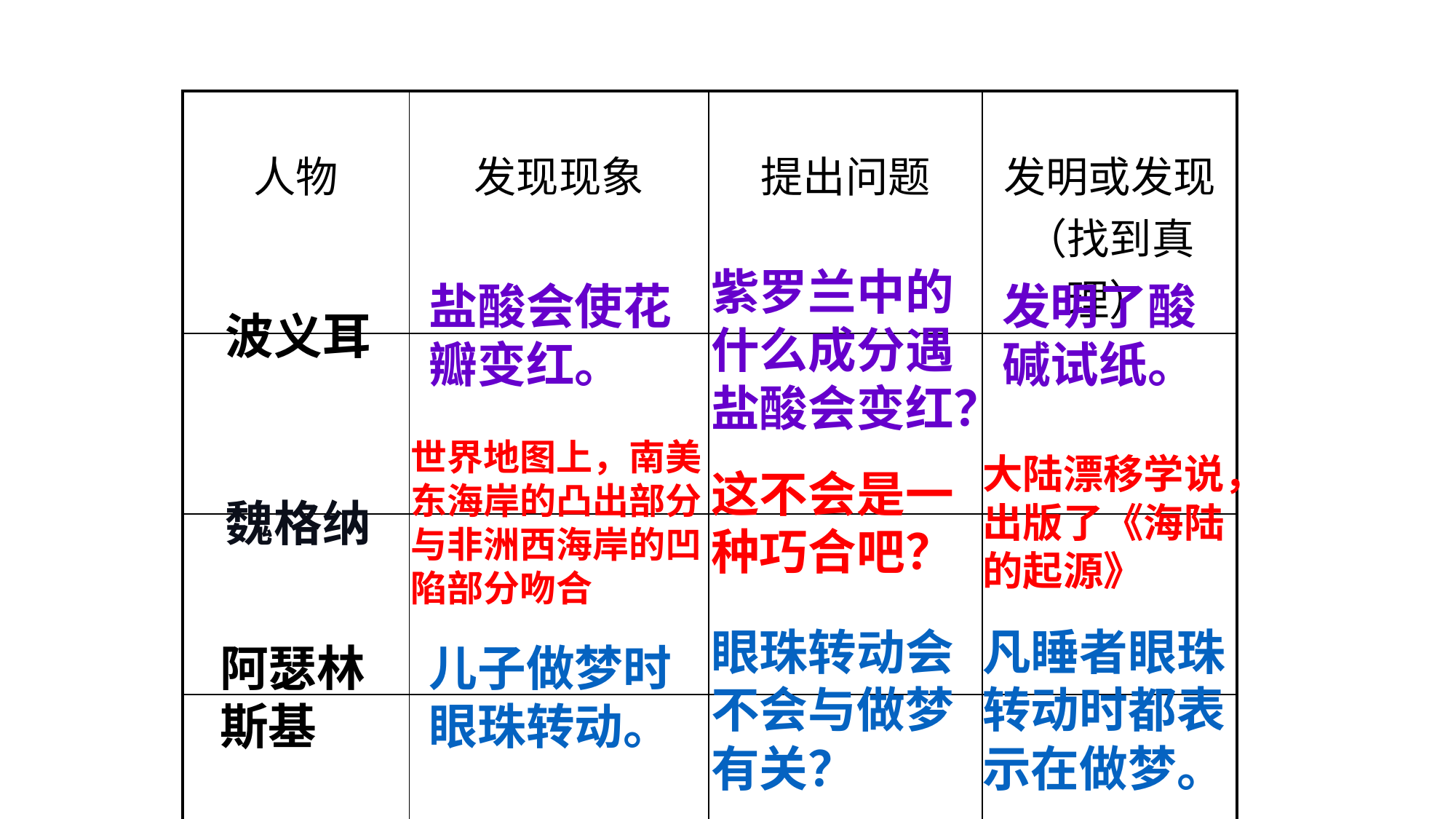

| 人物 | 发现现象 | 提出问题 | 发明或发现（找到真理） |
| --- | --- | --- | --- |
|  |  |  |  |
|  |  |  |  |
|  |  |  |  |
紫罗兰中的什么成分遇盐酸会变红？
盐酸会使花瓣变红。
发明了酸碱试纸。
波义耳
世界地图上，南美东海岸的凸出部分与非洲西海岸的凹陷部分吻合
大陆漂移学说，出版了《海陆的起源》
这不会是一种巧合吧？
魏格纳
凡睡者眼珠转动时都表示在做梦。
眼珠转动会不会与做梦有关？
阿瑟林斯基
儿子做梦时眼珠转动。